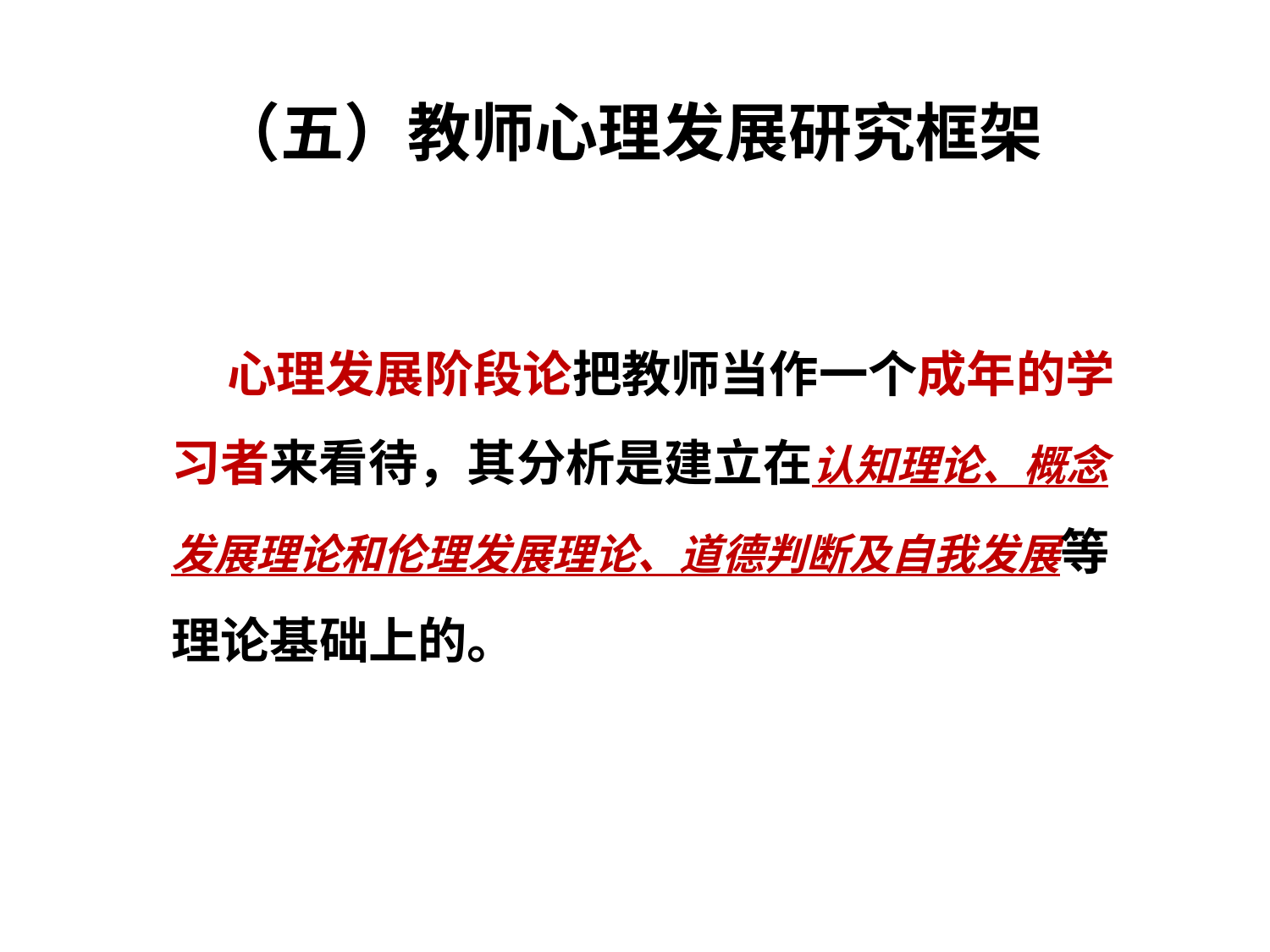

（五）教师心理发展研究框架
    心理发展阶段论把教师当作一个成年的学习者来看待，其分析是建立在认知理论、概念发展理论和伦理发展理论、道德判断及自我发展等理论基础上的。